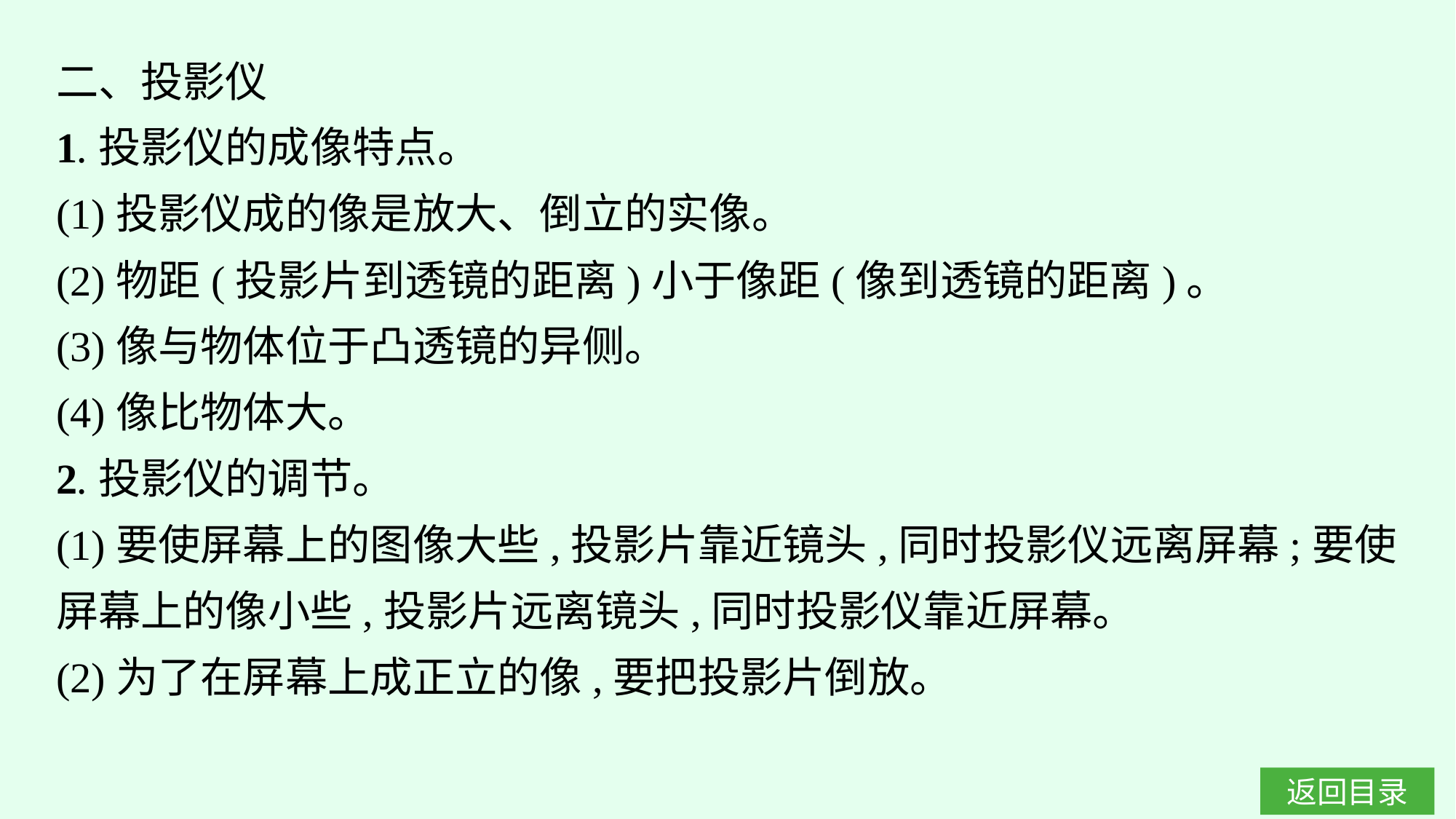

二、投影仪
1.投影仪的成像特点。
(1)投影仪成的像是放大、倒立的实像。
(2)物距(投影片到透镜的距离)小于像距(像到透镜的距离)。
(3)像与物体位于凸透镜的异侧。
(4)像比物体大。
2.投影仪的调节。
(1)要使屏幕上的图像大些,投影片靠近镜头,同时投影仪远离屏幕;要使屏幕上的像小些,投影片远离镜头,同时投影仪靠近屏幕。
(2)为了在屏幕上成正立的像,要把投影片倒放。